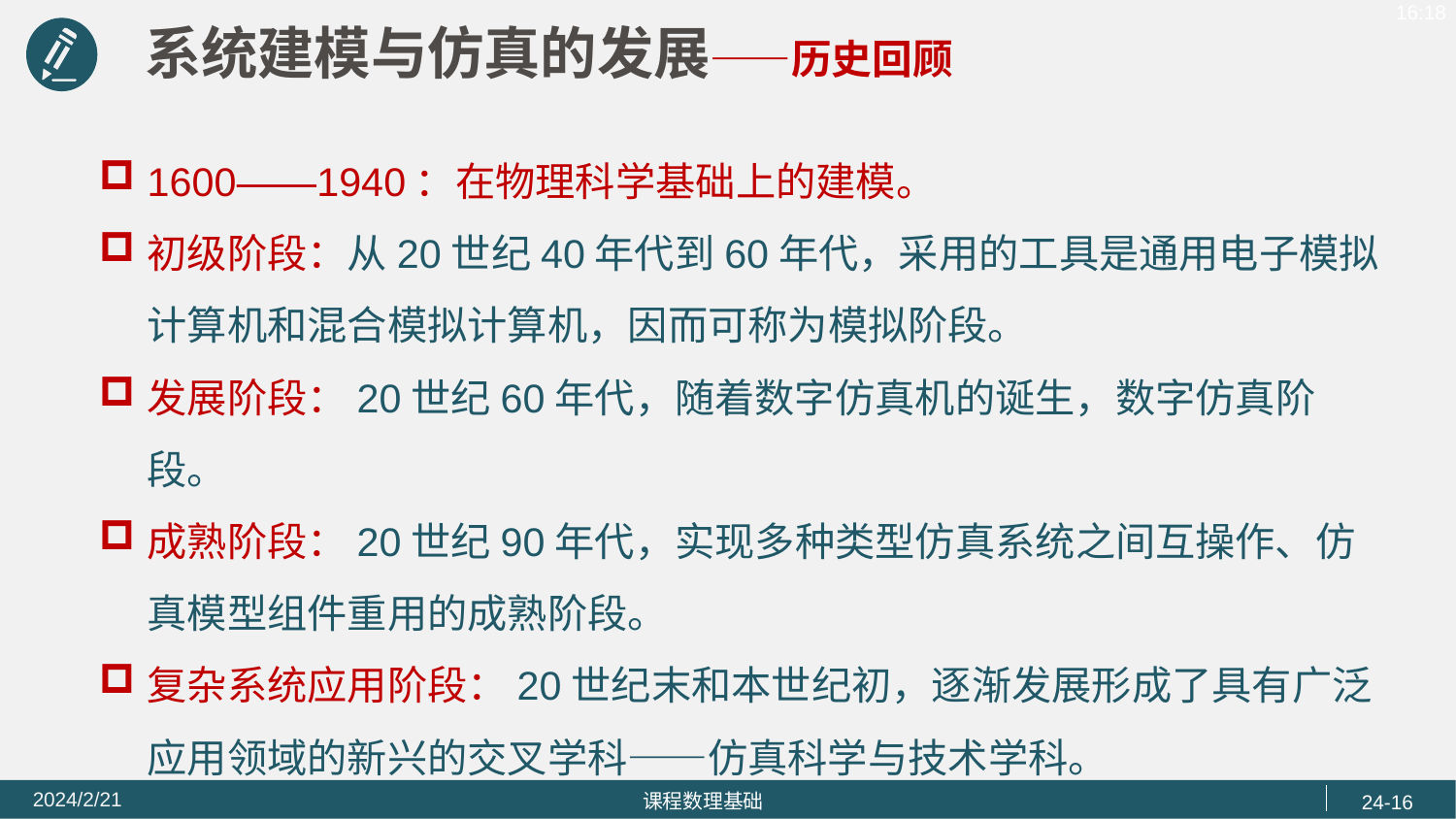

系统建模与仿真的发展——历史回顾

1600——1940：在物理科学基础上的建模。
初级阶段：从20世纪40年代到60年代，采用的工具是通用电子模拟计算机和混合模拟计算机，因而可称为模拟阶段。
发展阶段：20世纪60年代，随着数字仿真机的诞生，数字仿真阶段。
成熟阶段：20世纪90年代，实现多种类型仿真系统之间互操作、仿真模型组件重用的成熟阶段。
复杂系统应用阶段：20世纪末和本世纪初，逐渐发展形成了具有广泛应用领域的新兴的交叉学科——仿真科学与技术学科。